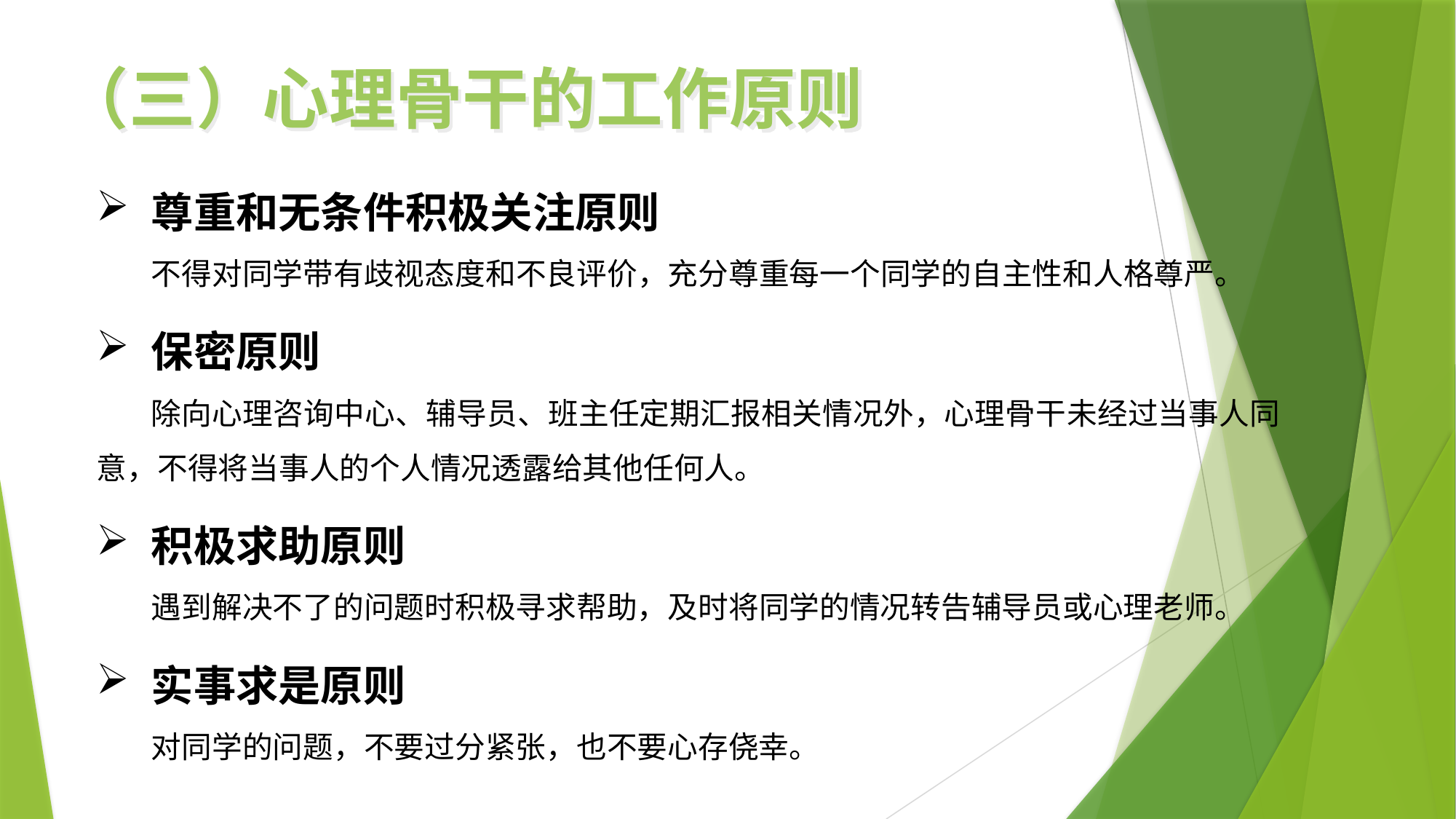

（三）心理骨干的工作原则
尊重和无条件积极关注原则
不得对同学带有歧视态度和不良评价，充分尊重每一个同学的自主性和人格尊严。
保密原则
除向心理咨询中心、辅导员、班主任定期汇报相关情况外，心理骨干未经过当事人同意，不得将当事人的个人情况透露给其他任何人。
积极求助原则
遇到解决不了的问题时积极寻求帮助，及时将同学的情况转告辅导员或心理老师。
实事求是原则
对同学的问题，不要过分紧张，也不要心存侥幸。